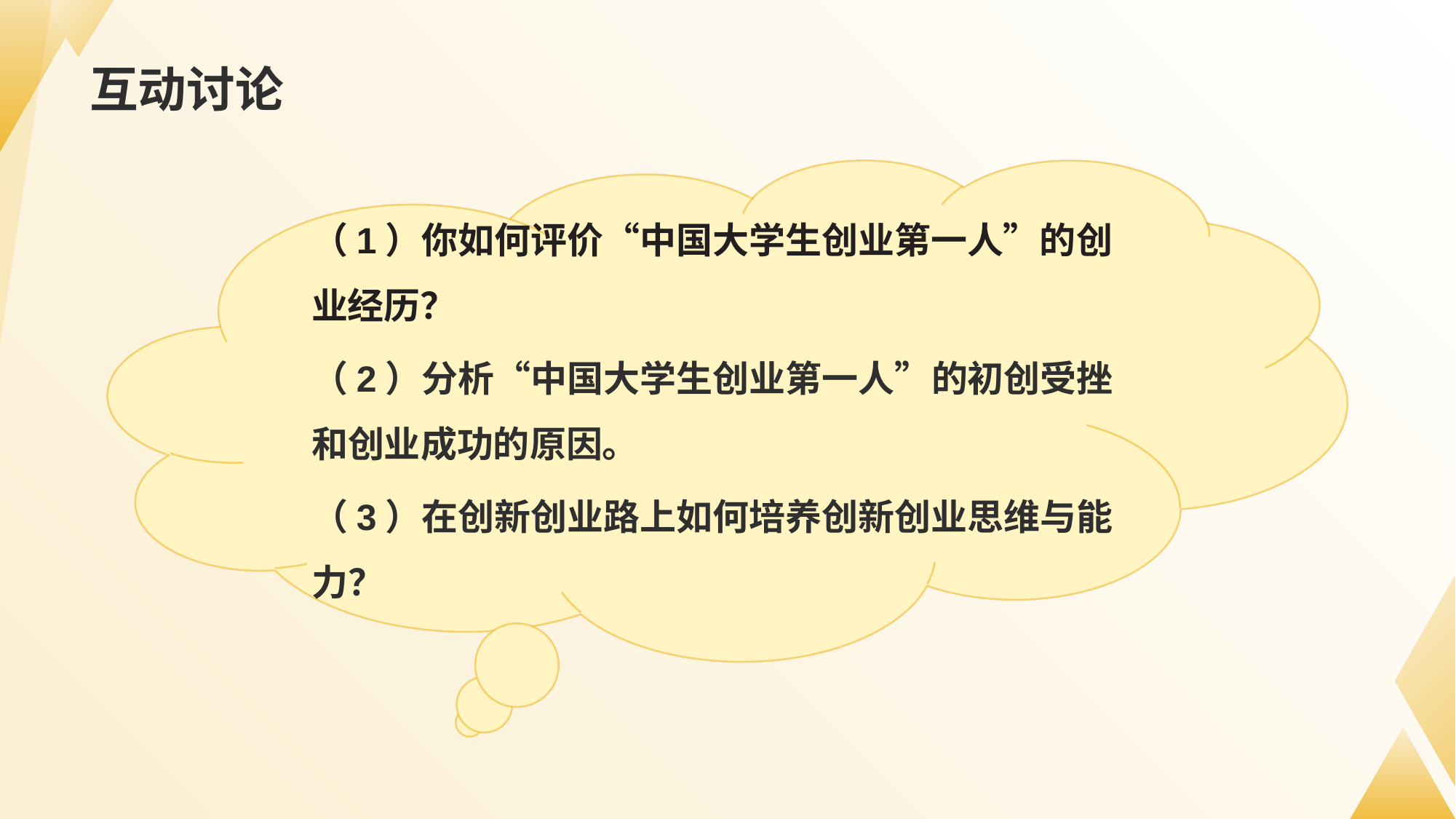

# 互动讨论

（1）你如何评价“中国大学生创业第一人”的创业经历？
（2）分析“中国大学生创业第一人”的初创受挫和创业成功的原因。
（3）在创新创业路上如何培养创新创业思维与能力？